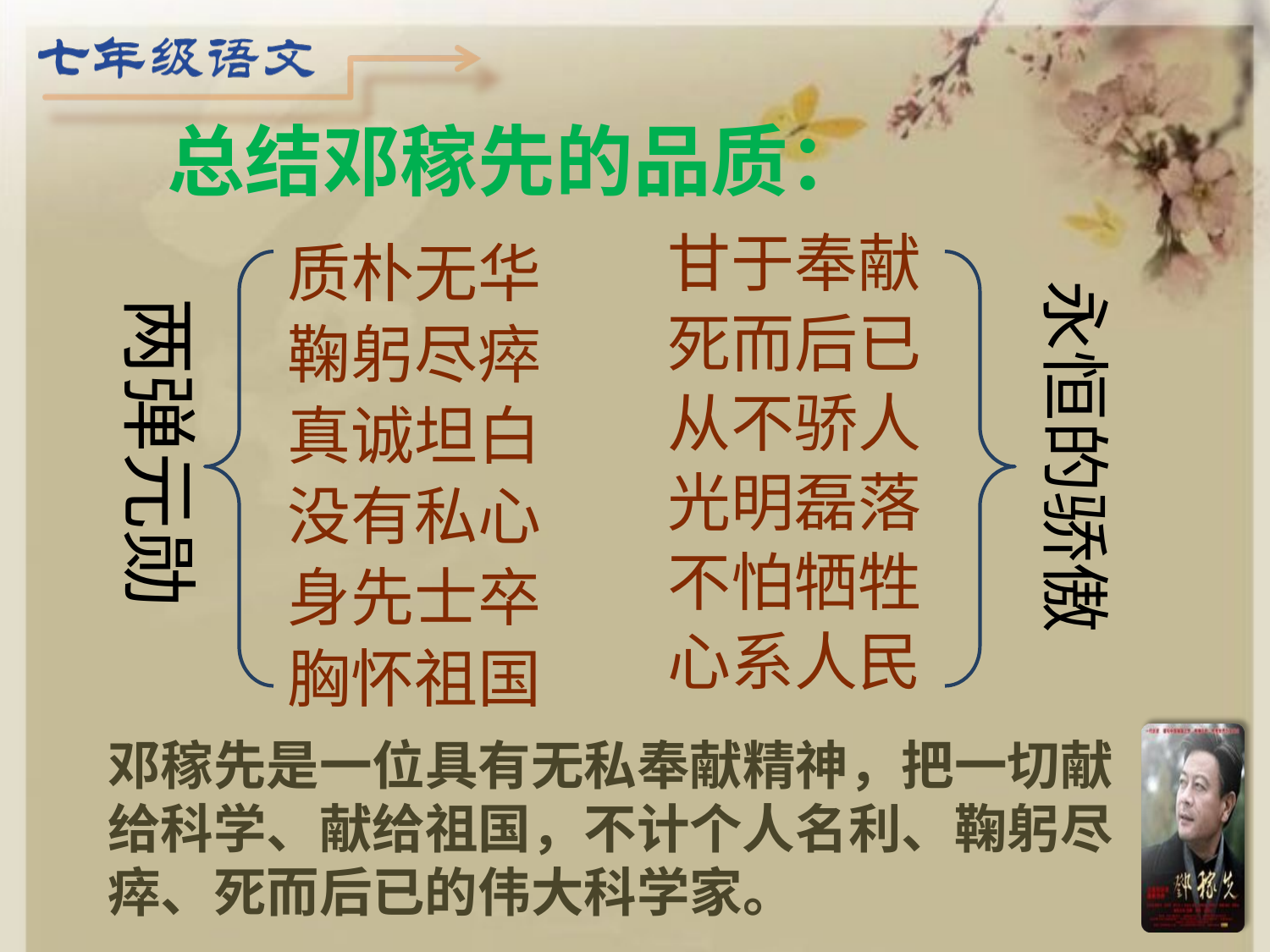

总结邓稼先的品质：
# 质朴无华 鞠躬尽瘁 真诚坦白 没有私心 身先士卒 胸怀祖国
甘于奉献
死而后已
从不骄人
光明磊落
不怕牺牲
心系人民

永恒的骄傲
两弹元勋
邓稼先是一位具有无私奉献精神，把一切献给科学、献给祖国，不计个人名利、鞠躬尽瘁、死而后已的伟大科学家。